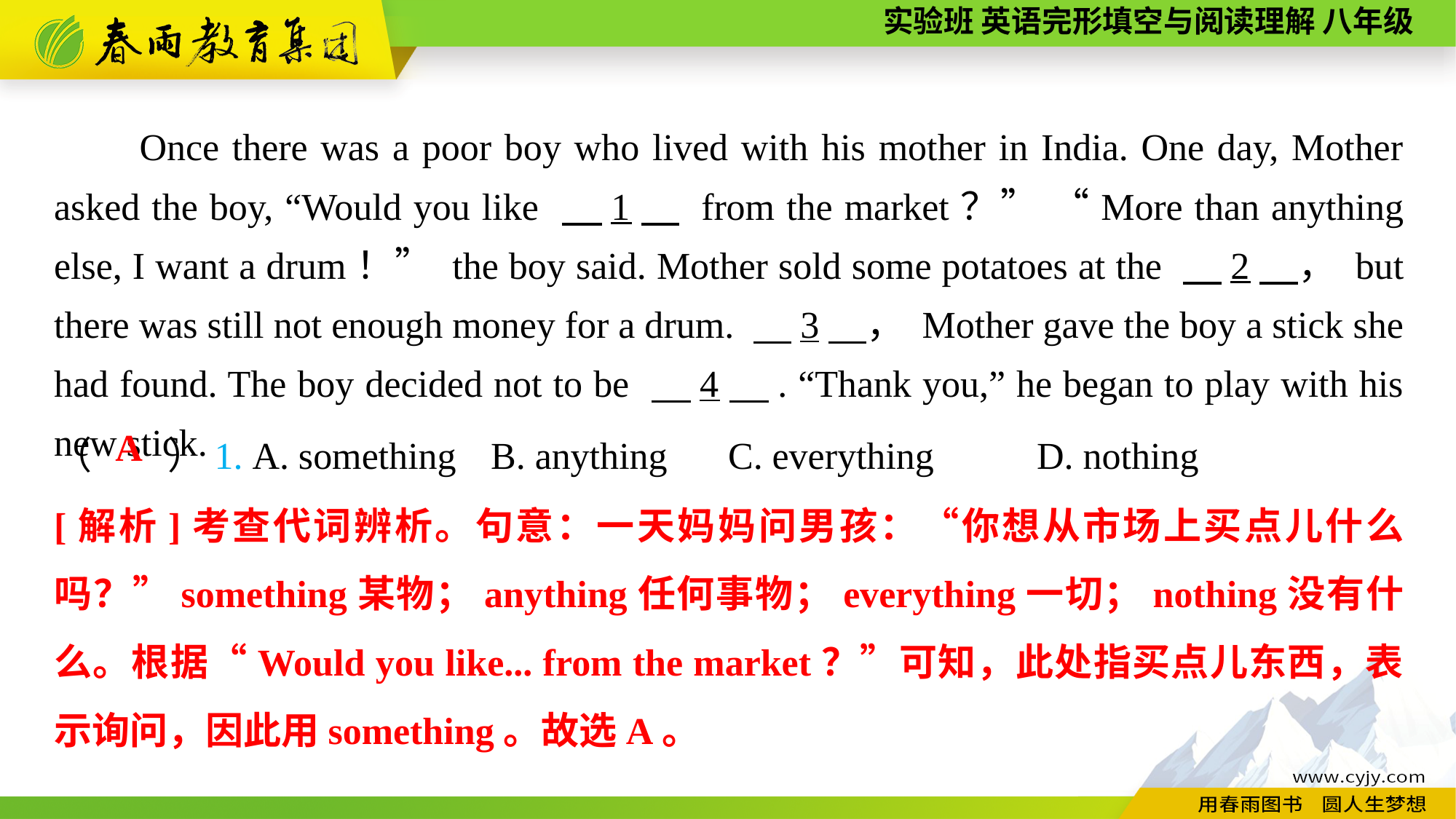

Once there was a poor boy who lived with his mother in India. One day, Mother asked the boy, “Would you like 　1　 from the market？” “More than anything else, I want a drum！” the boy said. Mother sold some potatoes at the 　2　， but there was still not enough money for a drum. 　3　， Mother gave the boy a stick she had found. The boy decided not to be 　4　. “Thank you,” he began to play with his new stick.
（　　）1. A. something	B. anything	  C. everything	D. nothing
A
[解析]考查代词辨析。句意：一天妈妈问男孩：“你想从市场上买点儿什么吗？”something某物；anything任何事物；everything一切；nothing没有什么。根据“Would you like... from the market？”可知，此处指买点儿东西，表示询问，因此用something。故选A。